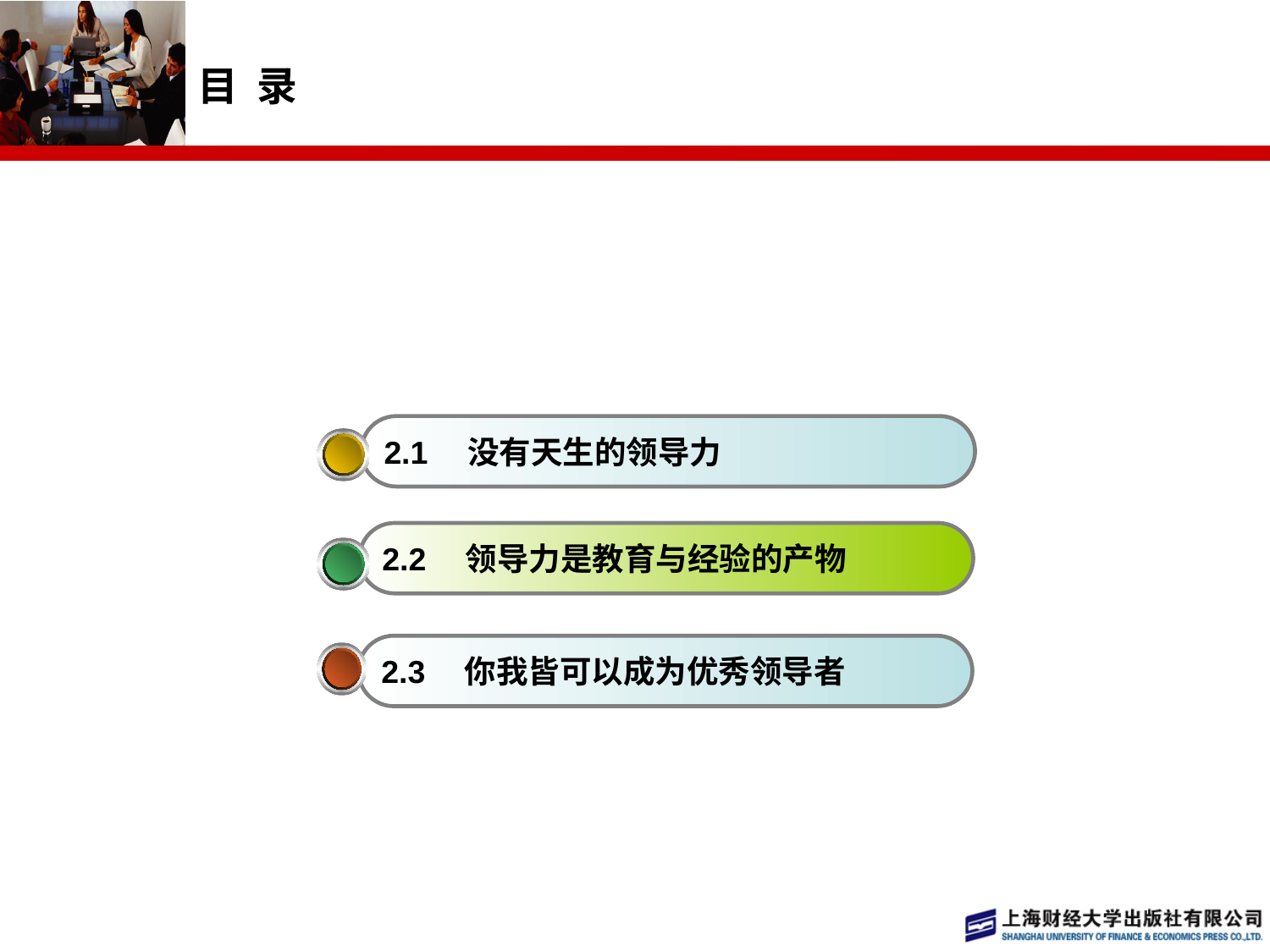

# 目  录
2.1　没有天生的领导力

2.2　领导力是教育与经验的产物

2.3　你我皆可以成为优秀领导者